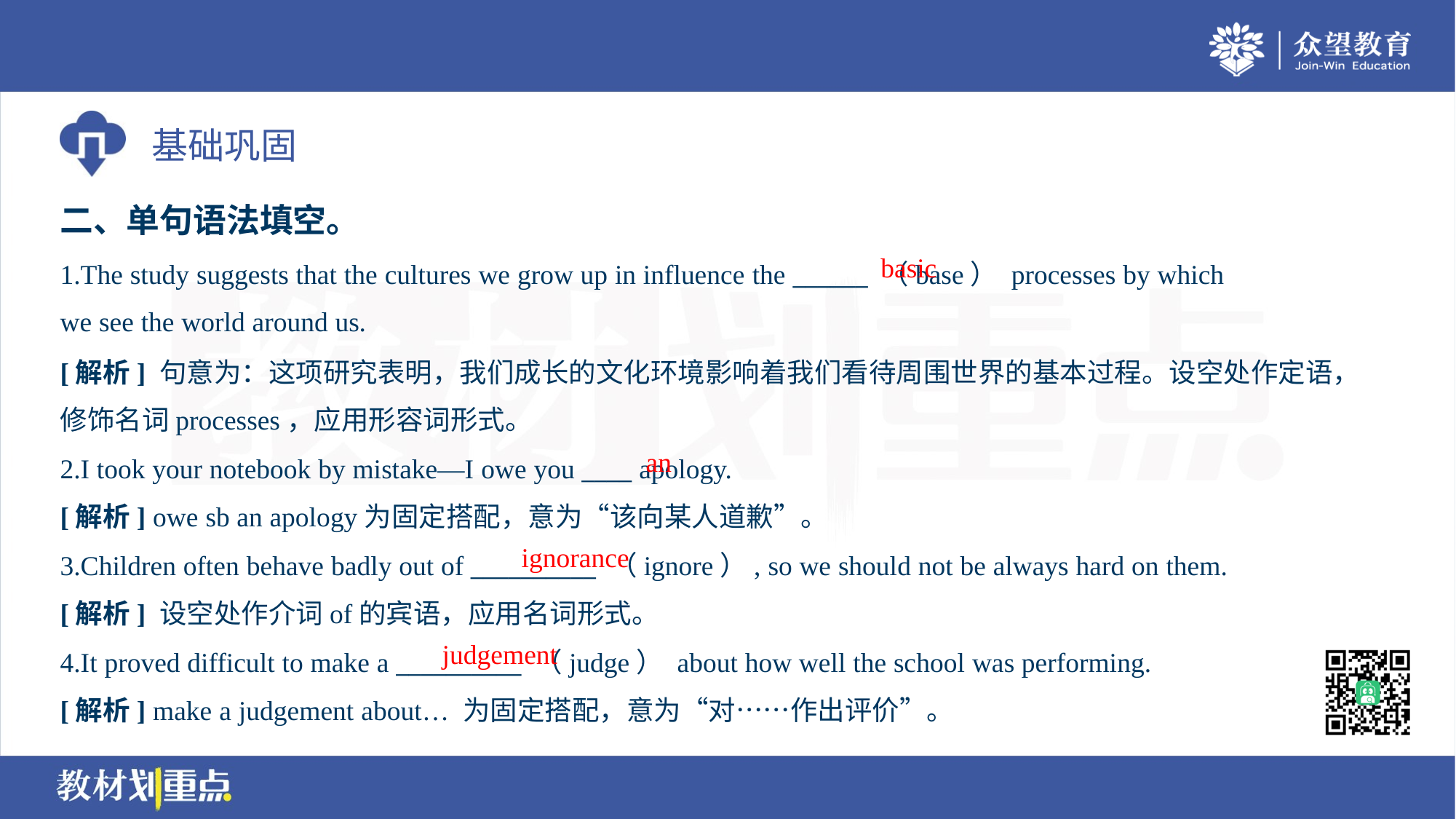

二、单句语法填空。
basic
1.The study suggests that the cultures we grow up in influence the ______ （base） processes by which
we see the world around us.
[解析] 句意为：这项研究表明，我们成长的文化环境影响着我们看待周围世界的基本过程。设空处作定语，
修饰名词processes，应用形容词形式。
an
2.I took your notebook by mistake—I owe you ____ apology.
[解析] owe sb an apology为固定搭配，意为“该向某人道歉”。
ignorance
3.Children often behave badly out of __________ （ignore）, so we should not be always hard on them.
[解析] 设空处作介词of的宾语，应用名词形式。
judgement
4.It proved difficult to make a __________ （judge） about how well the school was performing.
[解析] make a judgement about… 为固定搭配，意为“对……作出评价”。